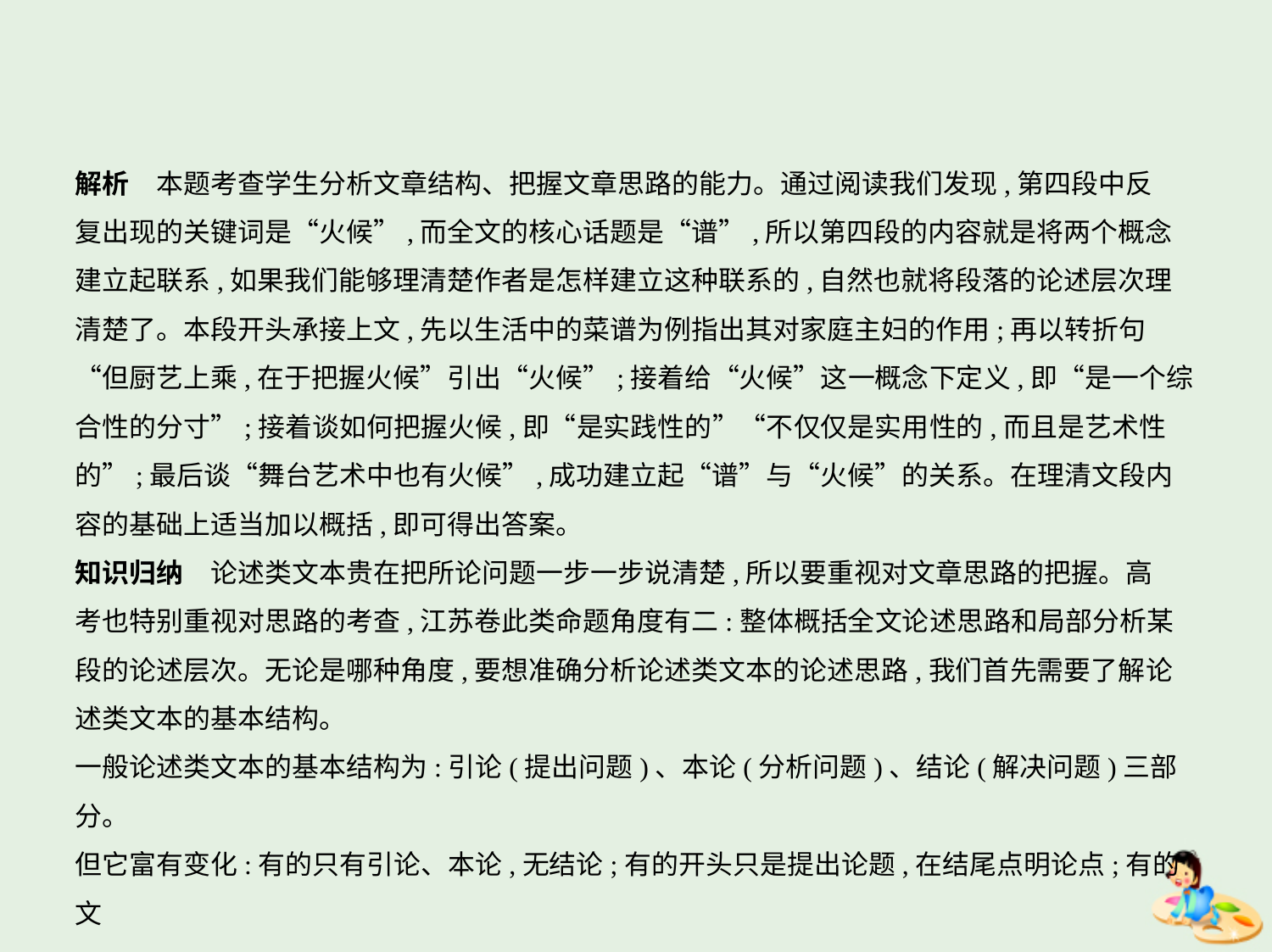

解析　本题考查学生分析文章结构、把握文章思路的能力。通过阅读我们发现,第四段中反
复出现的关键词是“火候”,而全文的核心话题是“谱”,所以第四段的内容就是将两个概念
建立起联系,如果我们能够理清楚作者是怎样建立这种联系的,自然也就将段落的论述层次理
清楚了。本段开头承接上文,先以生活中的菜谱为例指出其对家庭主妇的作用;再以转折句
“但厨艺上乘,在于把握火候”引出“火候”;接着给“火候”这一概念下定义,即“是一个综
合性的分寸”;接着谈如何把握火候,即“是实践性的”“不仅仅是实用性的,而且是艺术性
的”;最后谈“舞台艺术中也有火候”,成功建立起“谱”与“火候”的关系。在理清文段内
容的基础上适当加以概括,即可得出答案。
知识归纳　论述类文本贵在把所论问题一步一步说清楚,所以要重视对文章思路的把握。高
考也特别重视对思路的考查,江苏卷此类命题角度有二:整体概括全文论述思路和局部分析某
段的论述层次。无论是哪种角度,要想准确分析论述类文本的论述思路,我们首先需要了解论
述类文本的基本结构。
一般论述类文本的基本结构为:引论(提出问题)、本论(分析问题)、结论(解决问题)三部分。
但它富有变化:有的只有引论、本论,无结论;有的开头只是提出论题,在结尾点明论点;有的文